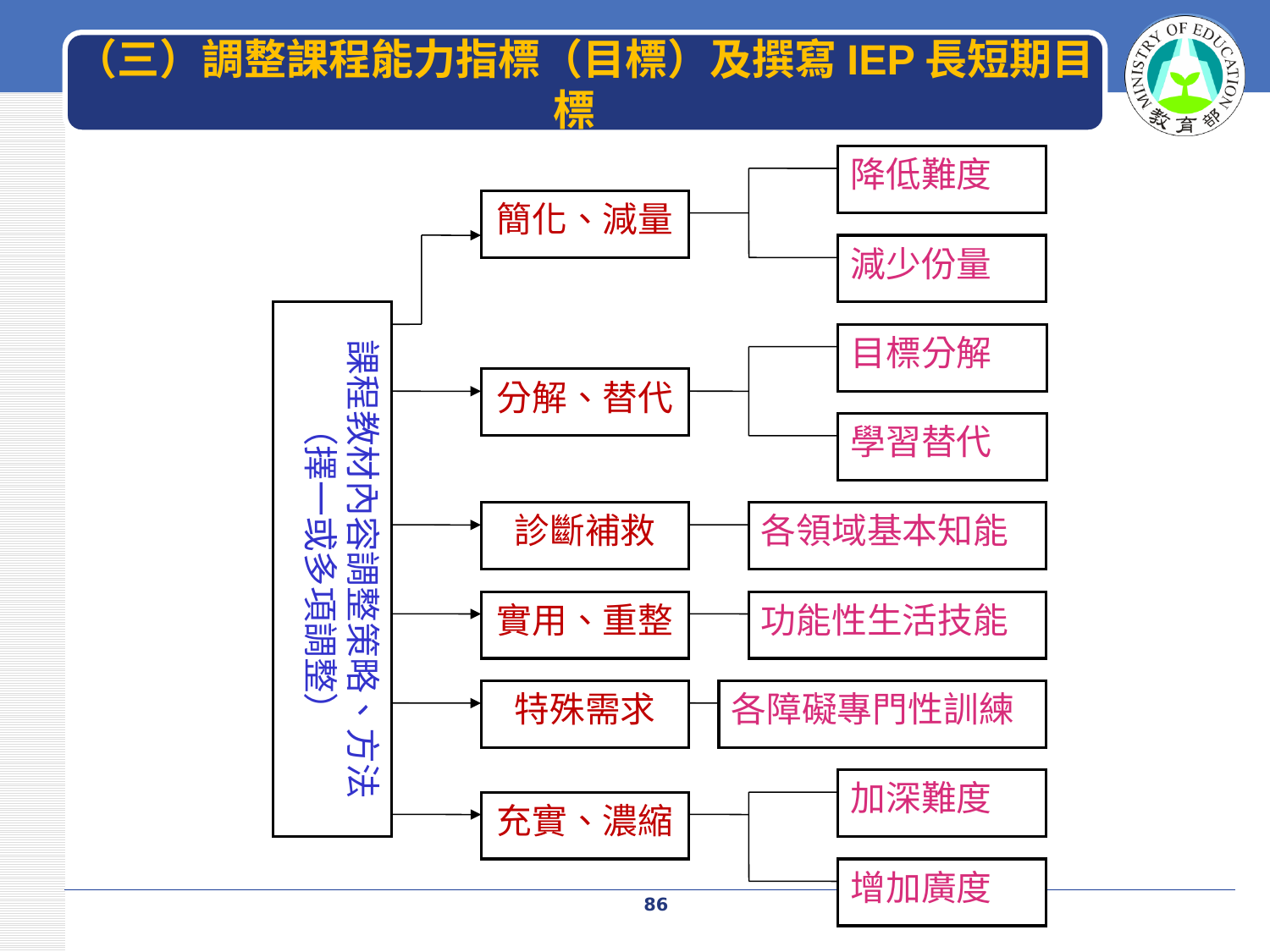

# （三）調整課程能力指標（目標）及撰寫IEP長短期目標

降低難度

簡化、減量

減少份量

課程教材內容調整策略、方法
（擇一或多項調整）

目標分解

分解、替代

學習替代

診斷補救
各領域基本知能

實用、重整
功能性生活技能

特殊需求
各障礙專門性訓練

加深難度
充實、濃縮

增加廣度

86